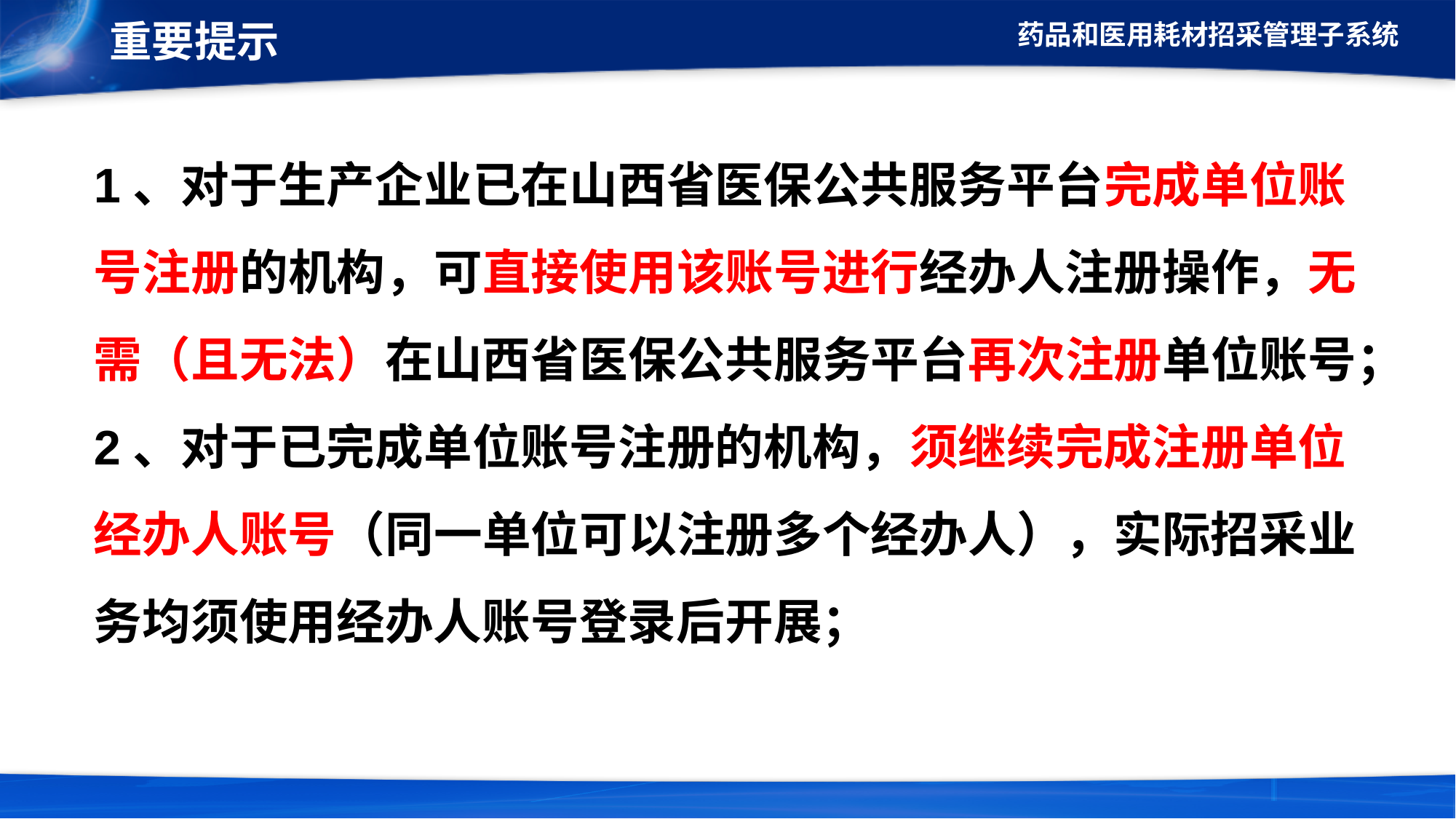

重要提示
1、对于生产企业已在山西省医保公共服务平台完成单位账号注册的机构，可直接使用该账号进行经办人注册操作，无需（且无法）在山西省医保公共服务平台再次注册单位账号；
2、对于已完成单位账号注册的机构，须继续完成注册单位经办人账号（同一单位可以注册多个经办人），实际招采业务均须使用经办人账号登录后开展；